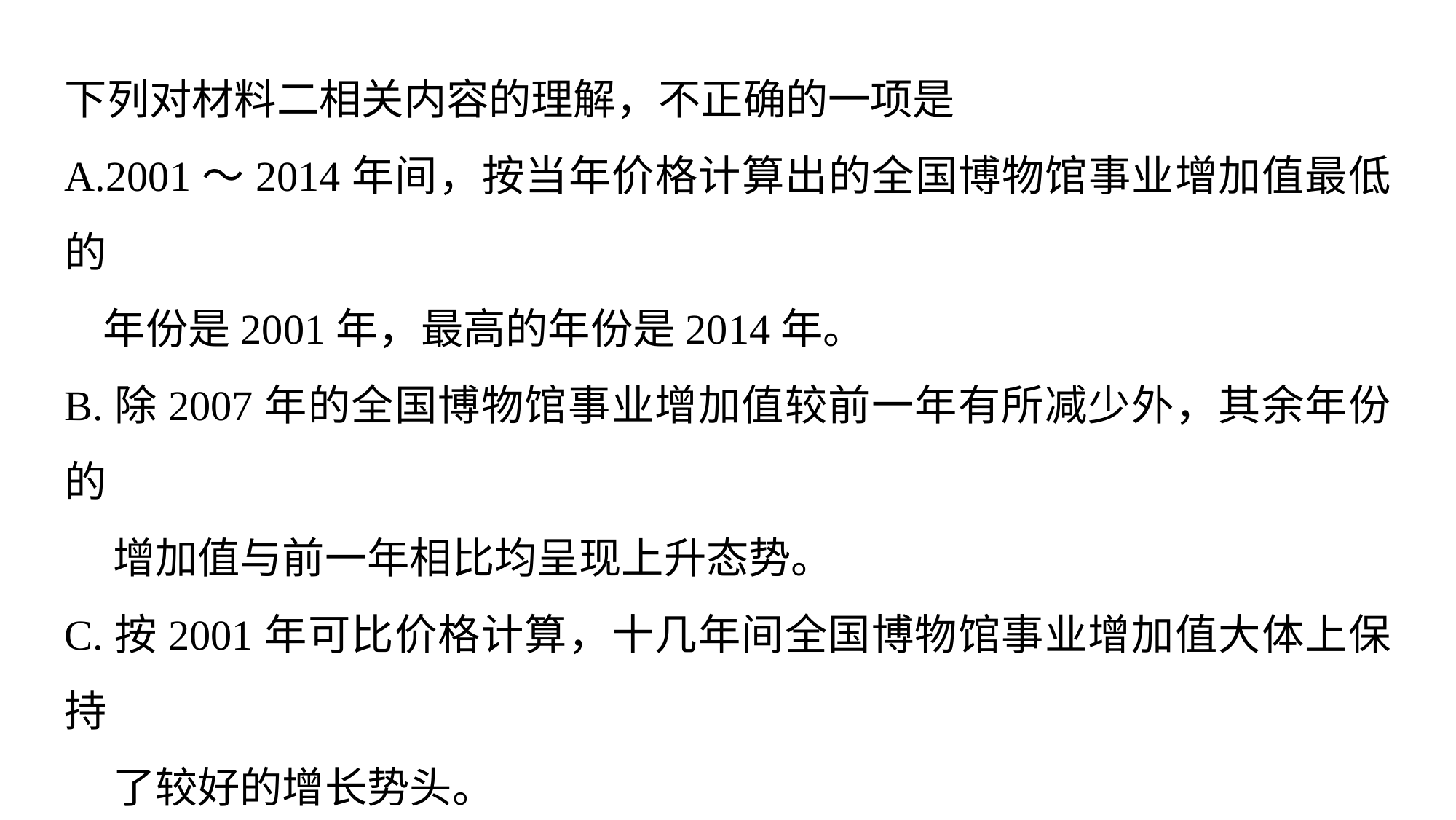

下列对材料二相关内容的理解，不正确的一项是
A.2001～2014年间，按当年价格计算出的全国博物馆事业增加值最低的
   年份是2001年，最高的年份是2014年。
B.除2007年的全国博物馆事业增加值较前一年有所减少外，其余年份的
    增加值与前一年相比均呈现上升态势。
C.按2001年可比价格计算，十几年间全国博物馆事业增加值大体上保持
    了较好的增长势头。
D.按当年价格计算出的增加值与按可比价格计算出的增加值相比，二者
    差距最大的年份是2014年。